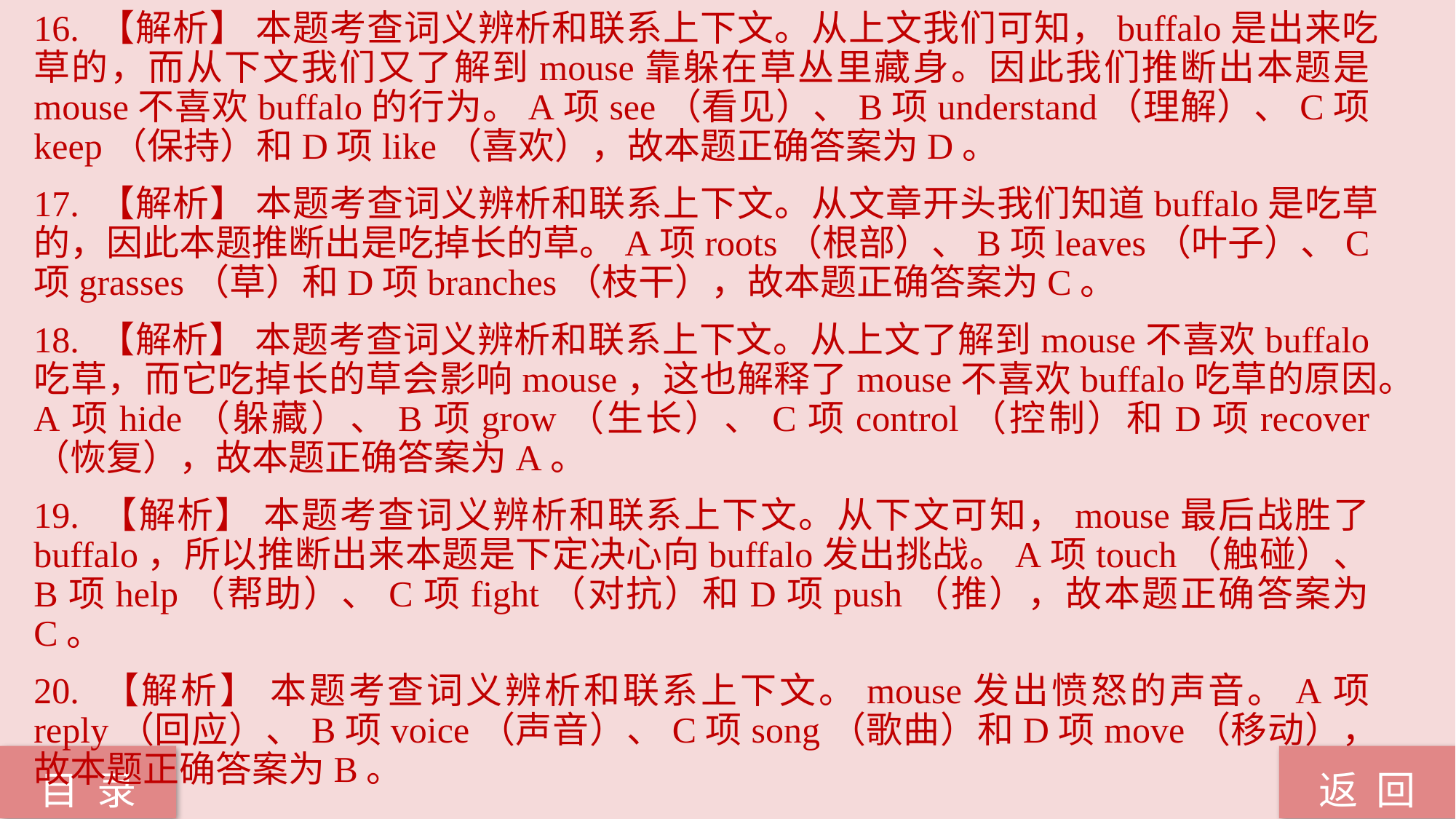

16. 【解析】 本题考查词义辨析和联系上下文。从上文我们可知，buffalo是出来吃草的，而从下文我们又了解到mouse靠躲在草丛里藏身。因此我们推断出本题是mouse不喜欢buffalo的行为。A项see（看见）、B项understand（理解）、C项keep（保持）和D项like（喜欢），故本题正确答案为D。
17. 【解析】 本题考查词义辨析和联系上下文。从文章开头我们知道buffalo是吃草的，因此本题推断出是吃掉长的草。A项roots（根部）、B项leaves（叶子）、C项grasses（草）和D项branches（枝干），故本题正确答案为C。
18. 【解析】 本题考查词义辨析和联系上下文。从上文了解到mouse不喜欢buffalo吃草，而它吃掉长的草会影响mouse，这也解释了mouse不喜欢buffalo吃草的原因。A项hide（躲藏）、B项grow（生长）、C项control（控制）和D项recover（恢复），故本题正确答案为A。
19. 【解析】 本题考查词义辨析和联系上下文。从下文可知，mouse最后战胜了buffalo，所以推断出来本题是下定决心向buffalo发出挑战。A项touch（触碰）、B项help（帮助）、C项fight（对抗）和D项push（推），故本题正确答案为C。
20. 【解析】 本题考查词义辨析和联系上下文。mouse发出愤怒的声音。A项reply（回应）、B项voice（声音）、C项song（歌曲）和D项move（移动），故本题正确答案为B。
返  回